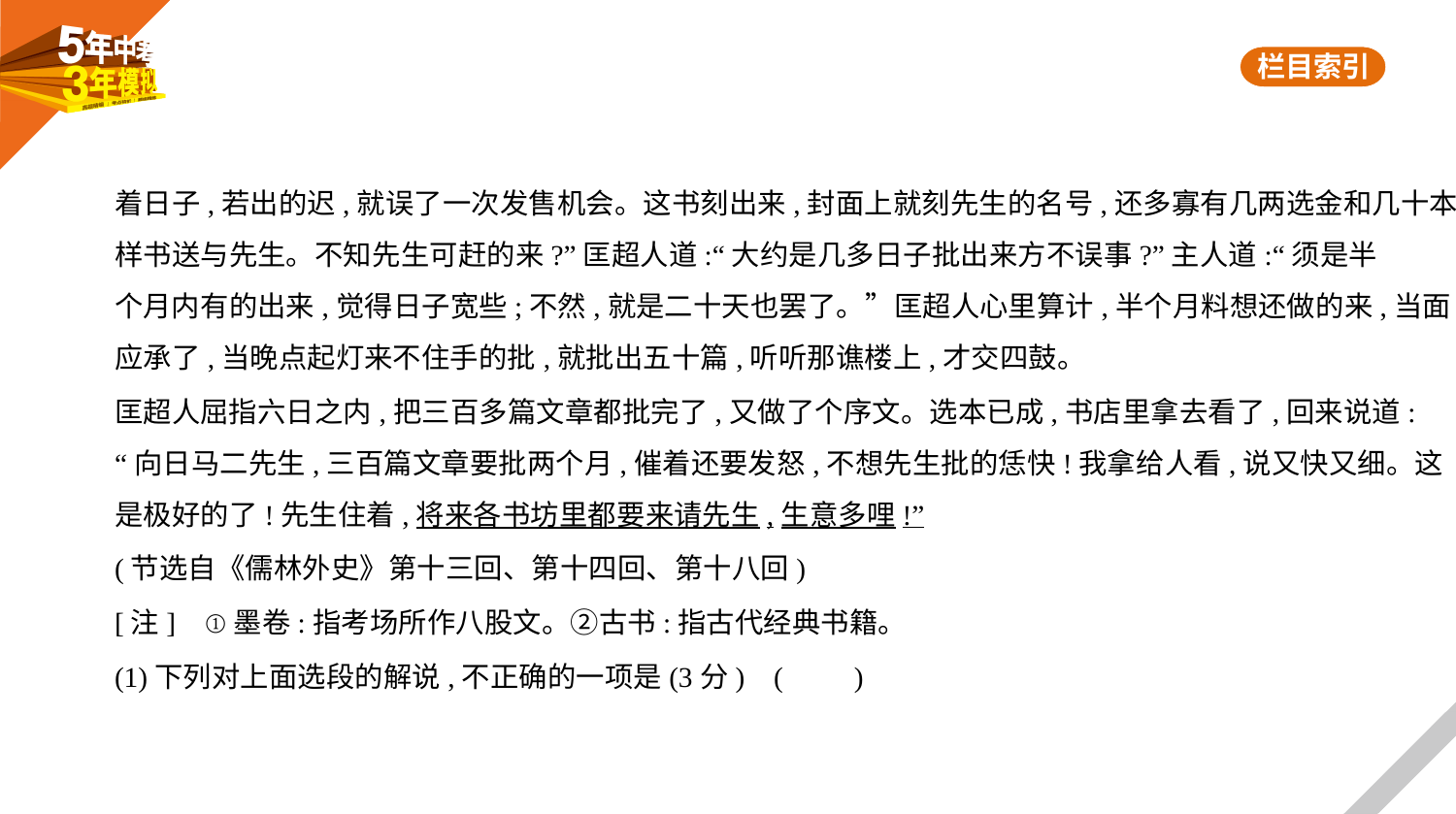

着日子,若出的迟,就误了一次发售机会。这书刻出来,封面上就刻先生的名号,还多寡有几两选金和几十本
样书送与先生。不知先生可赶的来?”匡超人道:“大约是几多日子批出来方不误事?”主人道:“须是半
个月内有的出来,觉得日子宽些;不然,就是二十天也罢了。”匡超人心里算计,半个月料想还做的来,当面
应承了,当晚点起灯来不住手的批,就批出五十篇,听听那谯楼上,才交四鼓。
匡超人屈指六日之内,把三百多篇文章都批完了,又做了个序文。选本已成,书店里拿去看了,回来说道:
“向日马二先生,三百篇文章要批两个月,催着还要发怒,不想先生批的恁快!我拿给人看,说又快又细。这
是极好的了!先生住着,将来各书坊里都要来请先生,生意多哩!”
(节选自《儒林外史》第十三回、第十四回、第十八回)
[注]    ①墨卷:指考场所作八股文。②古书:指古代经典书籍。
(1)下列对上面选段的解说,不正确的一项是(3分) (　　)